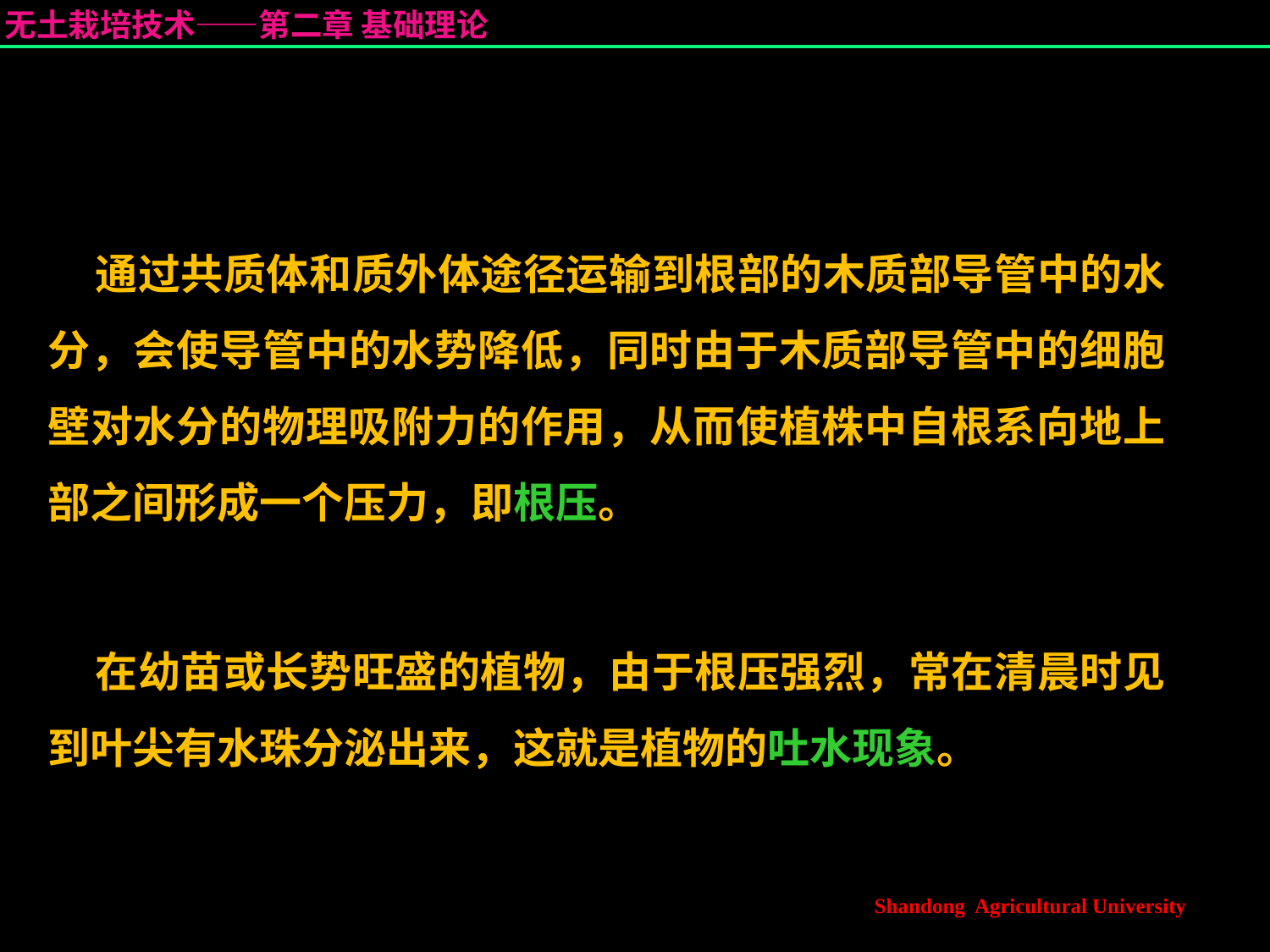

通过共质体和质外体途径运输到根部的木质部导管中的水分，会使导管中的水势降低，同时由于木质部导管中的细胞壁对水分的物理吸附力的作用，从而使植株中自根系向地上部之间形成一个压力，即根压。

在幼苗或长势旺盛的植物，由于根压强烈，常在清晨时见到叶尖有水珠分泌出来，这就是植物的吐水现象。